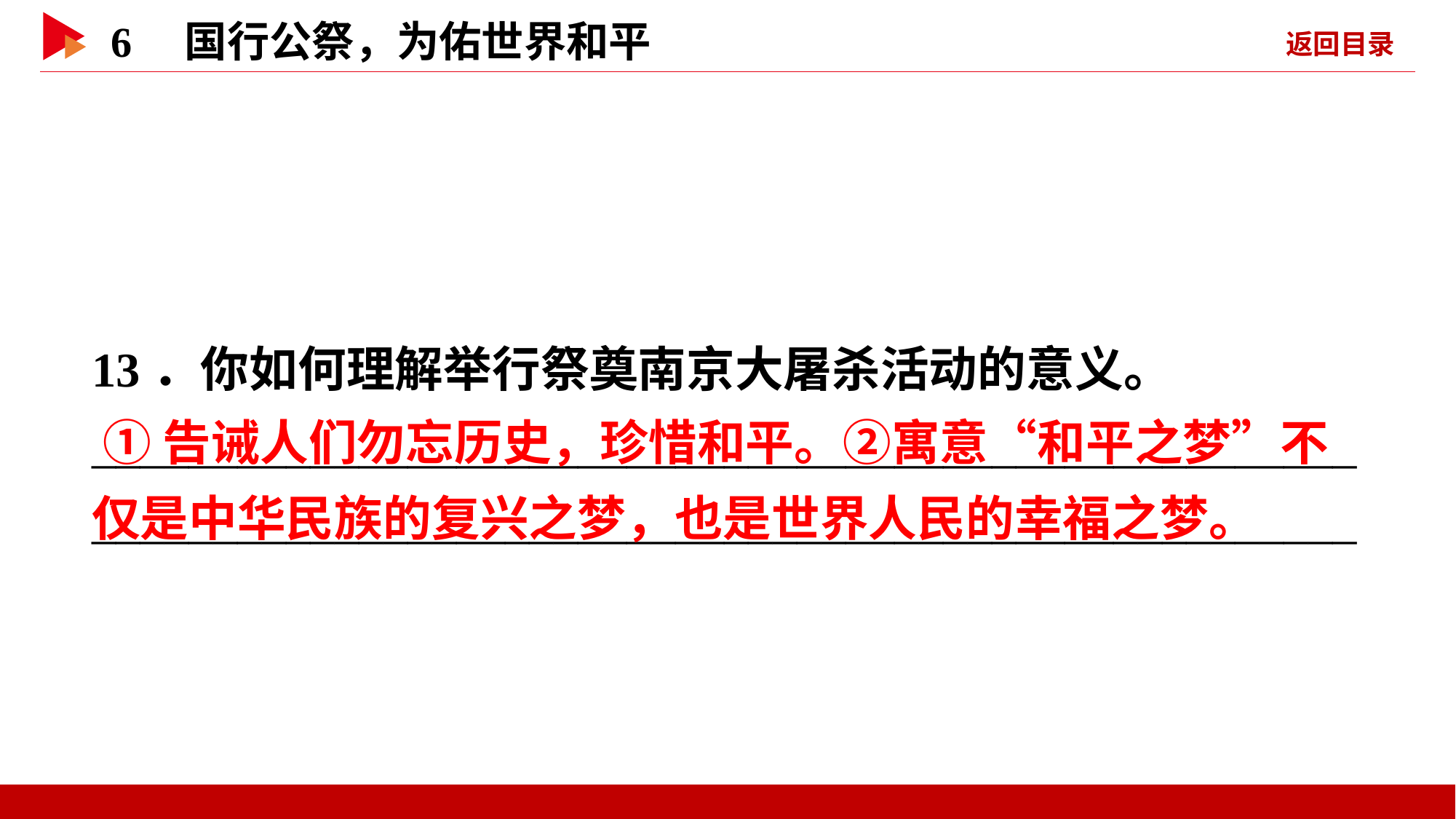

13．你如何理解举行祭奠南京大屠杀活动的意义。
________________________________________________________________________________________________________
 ①告诫人们勿忘历史，珍惜和平。②寓意“和平之梦”不仅是中华民族的复兴之梦，也是世界人民的幸福之梦。